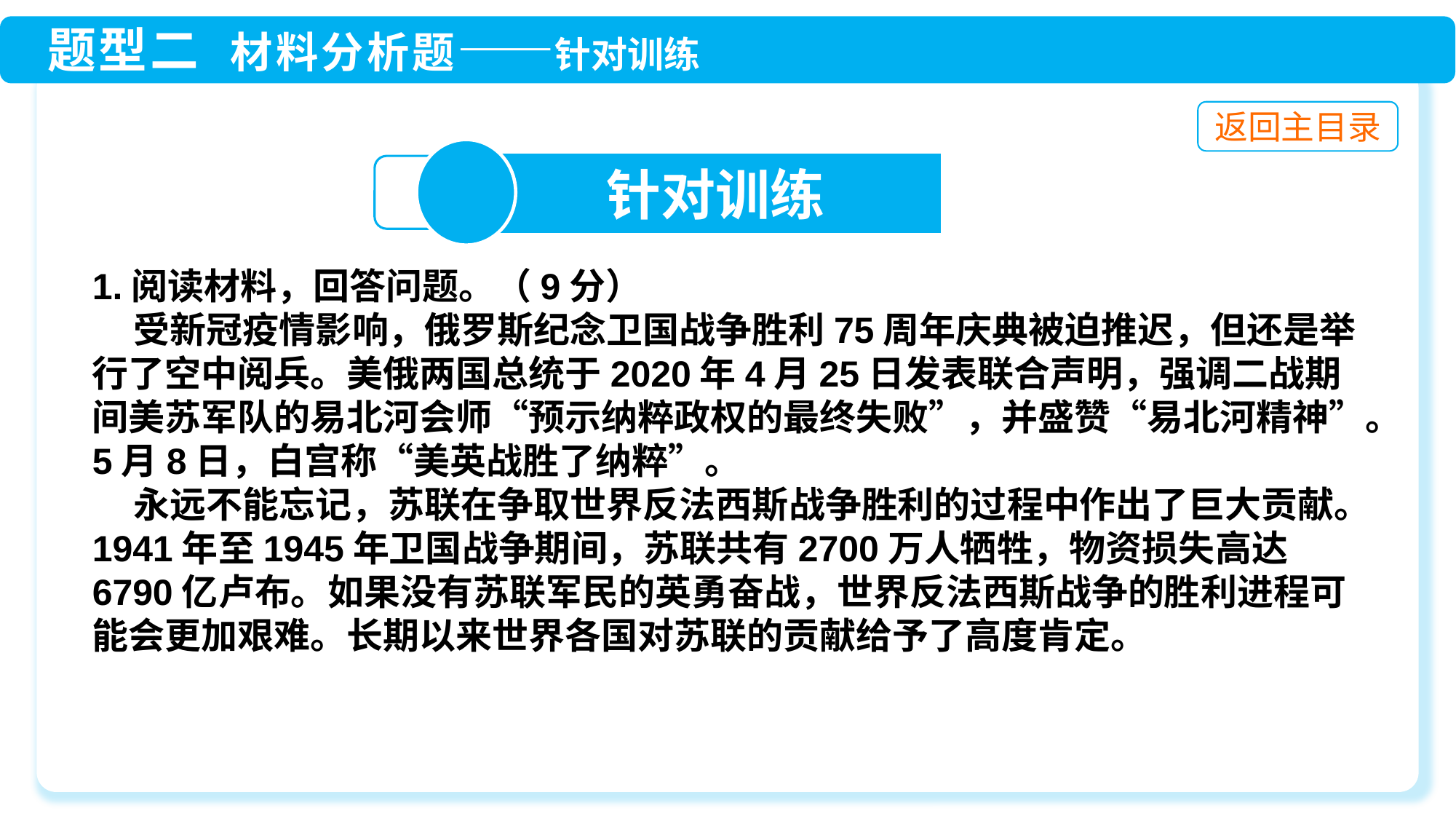

针对训练

1.阅读材料，回答问题。（9分）
    受新冠疫情影响，俄罗斯纪念卫国战争胜利75周年庆典被迫推迟，但还是举行了空中阅兵。美俄两国总统于2020年4月25日发表联合声明，强调二战期间美苏军队的易北河会师“预示纳粹政权的最终失败”，并盛赞“易北河精神”。5月8日，白宫称“美英战胜了纳粹”。
    永远不能忘记，苏联在争取世界反法西斯战争胜利的过程中作出了巨大贡献。1941年至1945年卫国战争期间，苏联共有2700万人牺牲，物资损失高达6790亿卢布。如果没有苏联军民的英勇奋战，世界反法西斯战争的胜利进程可能会更加艰难。长期以来世界各国对苏联的贡献给予了高度肯定。